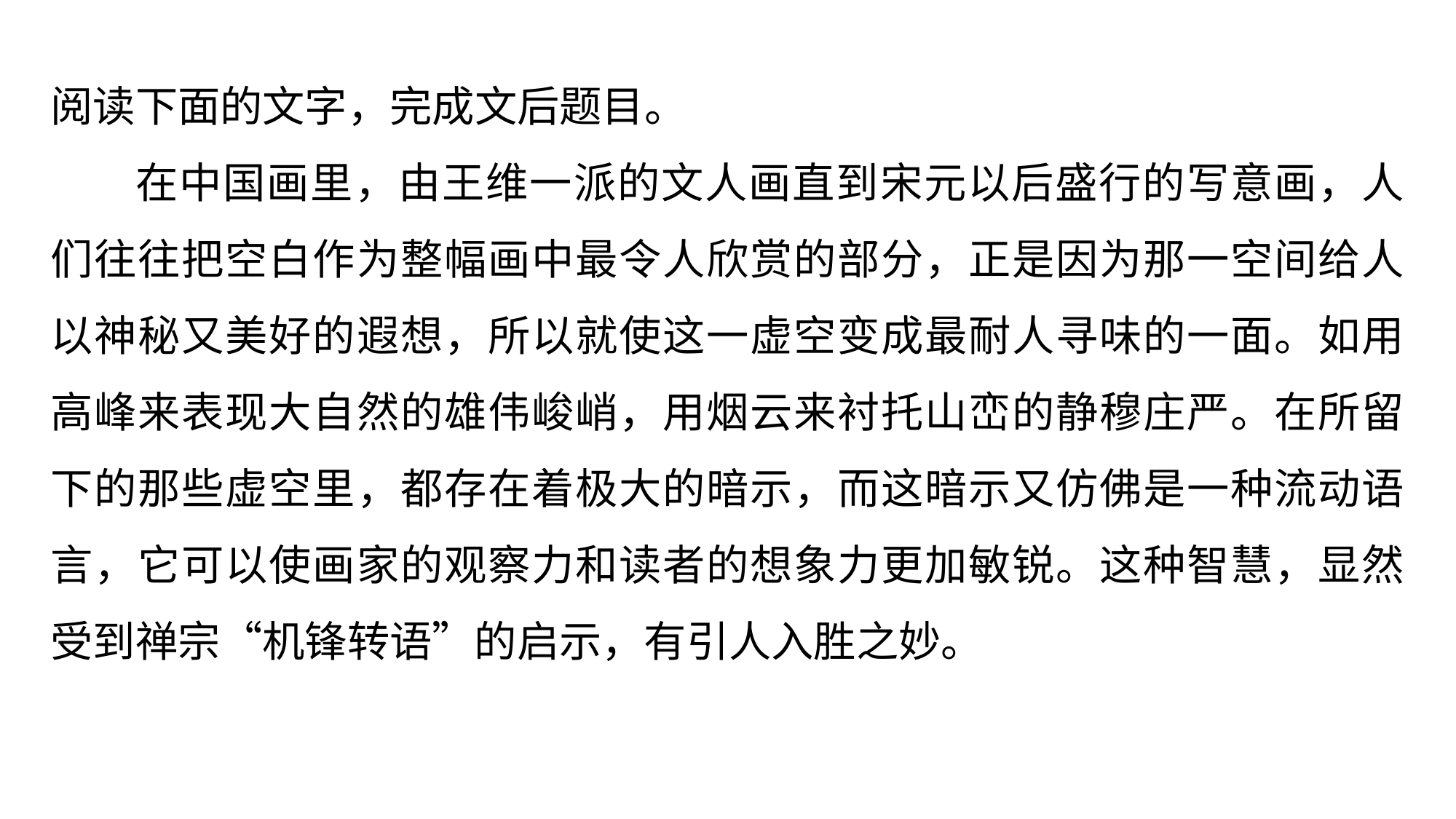

阅读下面的文字，完成文后题目。
在中国画里，由王维一派的文人画直到宋元以后盛行的写意画，人们往往把空白作为整幅画中最令人欣赏的部分，正是因为那一空间给人以神秘又美好的遐想，所以就使这一虚空变成最耐人寻味的一面。如用高峰来表现大自然的雄伟峻峭，用烟云来衬托山峦的静穆庄严。在所留下的那些虚空里，都存在着极大的暗示，而这暗示又仿佛是一种流动语言，它可以使画家的观察力和读者的想象力更加敏锐。这种智慧，显然受到禅宗“机锋转语”的启示，有引人入胜之妙。